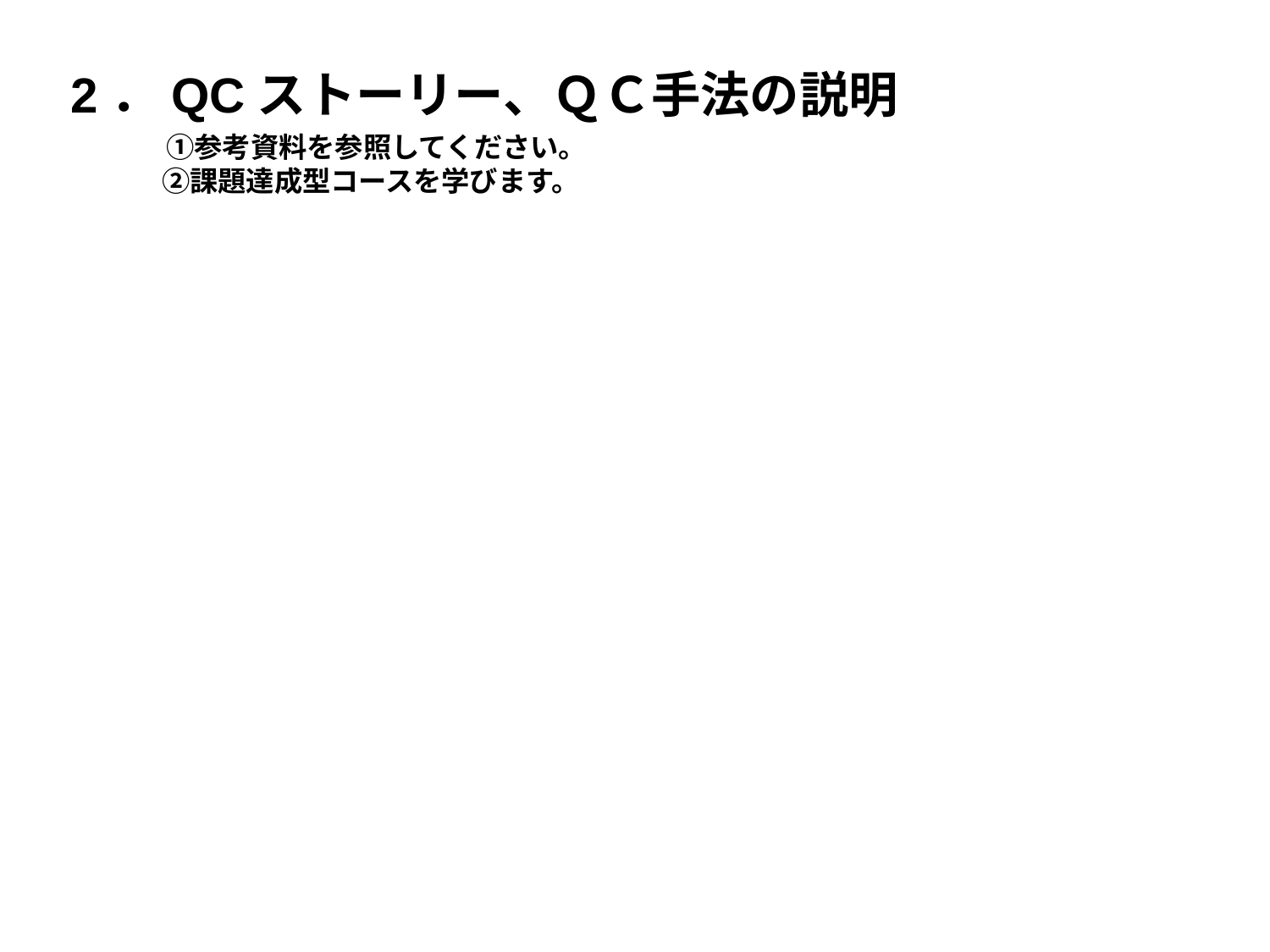

2．QCストーリー、ＱＣ手法の説明
　　　①参考資料を参照してください。
　　　 ②課題達成型コースを学びます。